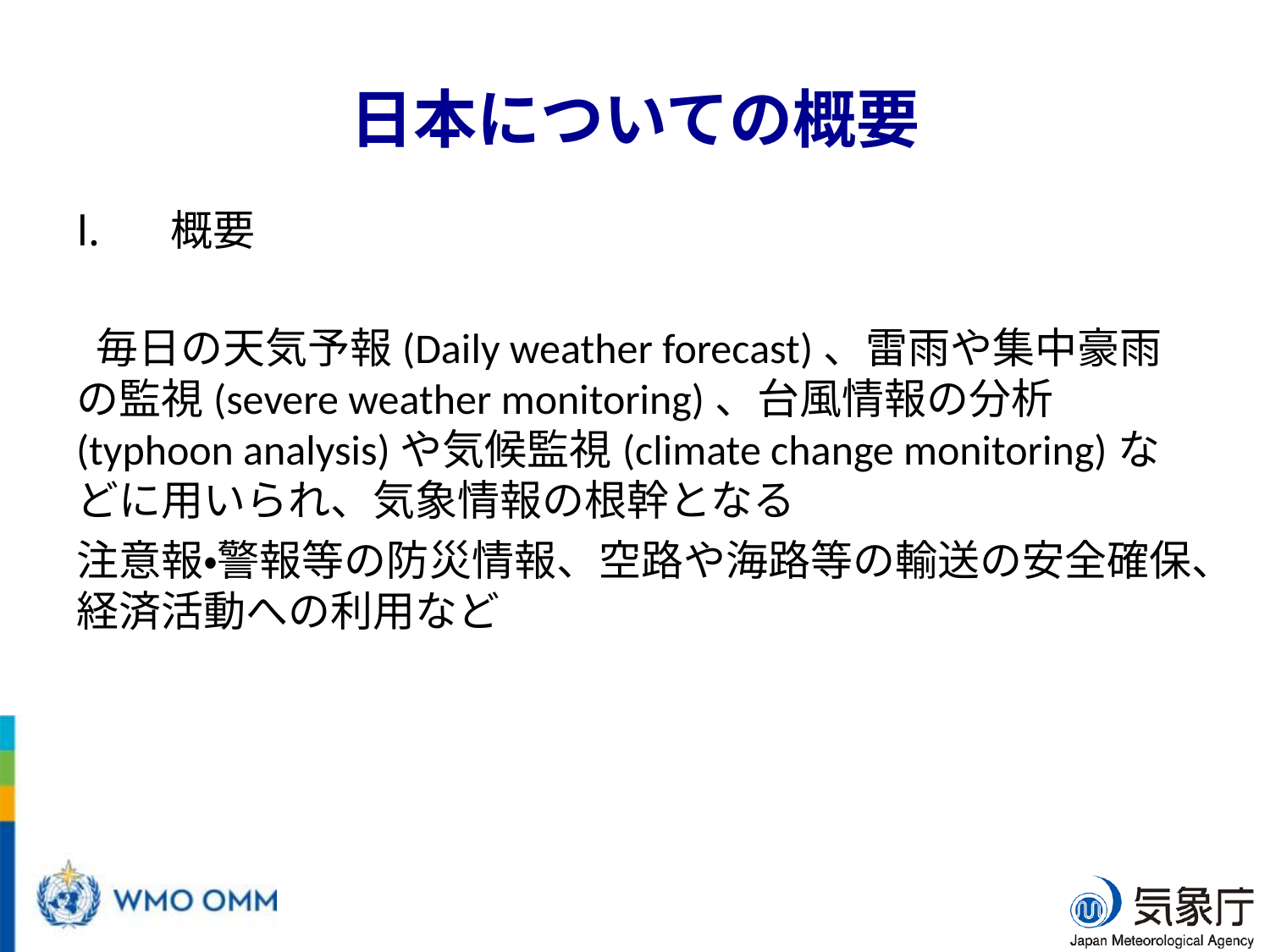

# 日本についての概要
概要

 毎日の天気予報(Daily weather forecast)、雷雨や集中豪雨の監視(severe weather monitoring)、台風情報の分析(typhoon analysis)や気候監視(climate change monitoring)などに用いられ、気象情報の根幹となる
注意報・警報等の防災情報、空路や海路等の輸送の安全確保、経済活動への利用など